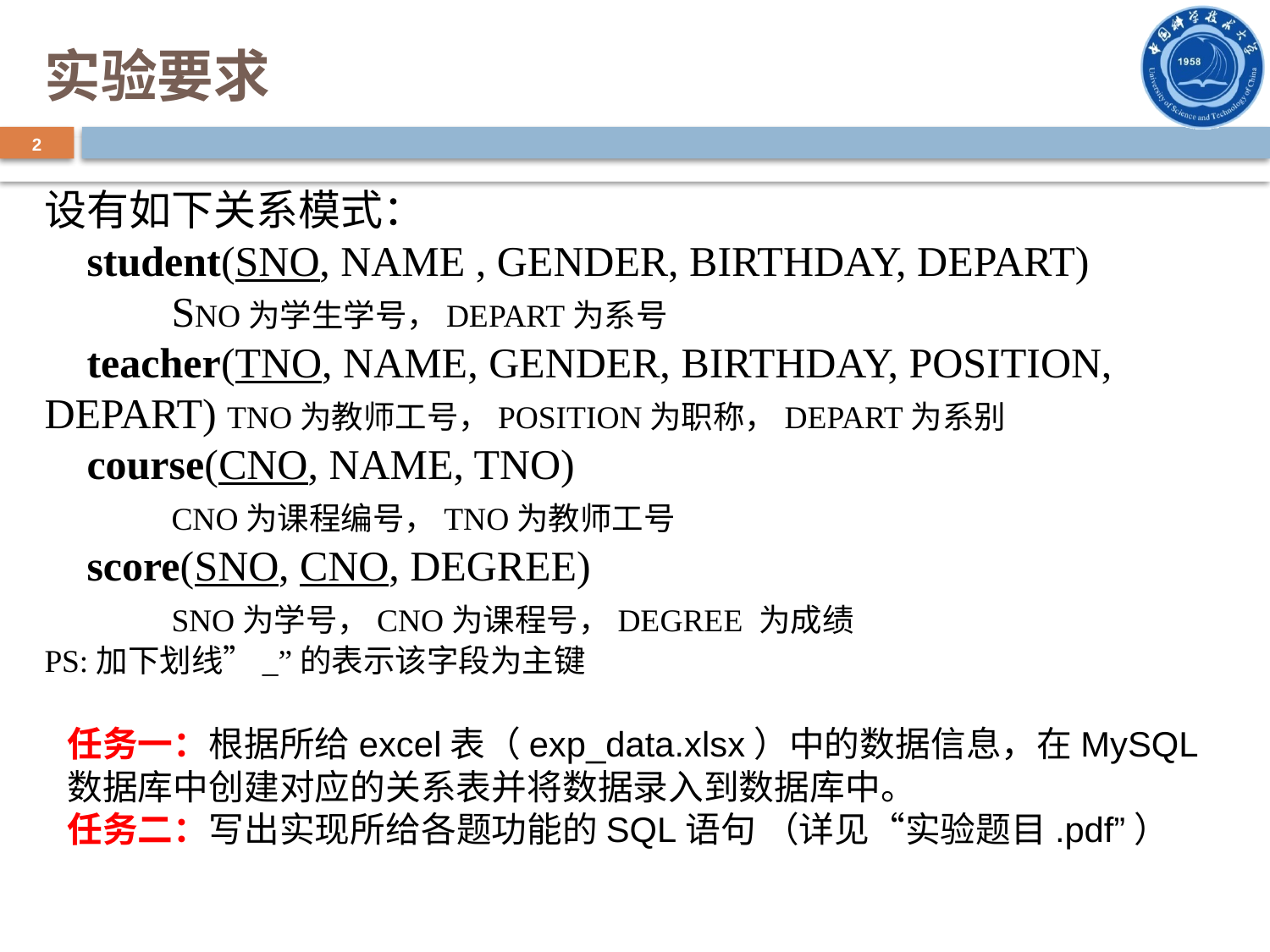

# 实验要求
2
设有如下关系模式：
    student(SNO, NAME , GENDER, BIRTHDAY, DEPART)
	SNO为学生学号，DEPART为系号
    teacher(TNO, NAME, GENDER, BIRTHDAY, POSITION,    DEPART) TNO为教师工号，POSITION为职称，DEPART为系别
    course(CNO, NAME, TNO)
	CNO为课程编号，TNO为教师工号
    score(SNO, CNO, DEGREE)
	SNO为学号，CNO为课程号，DEGREE 为成绩
PS:加下划线”_”的表示该字段为主键
任务一：根据所给excel表（exp_data.xlsx）中的数据信息，在MySQL数据库中创建对应的关系表并将数据录入到数据库中。
任务二：写出实现所给各题功能的SQL语句 （详见“实验题目.pdf”）